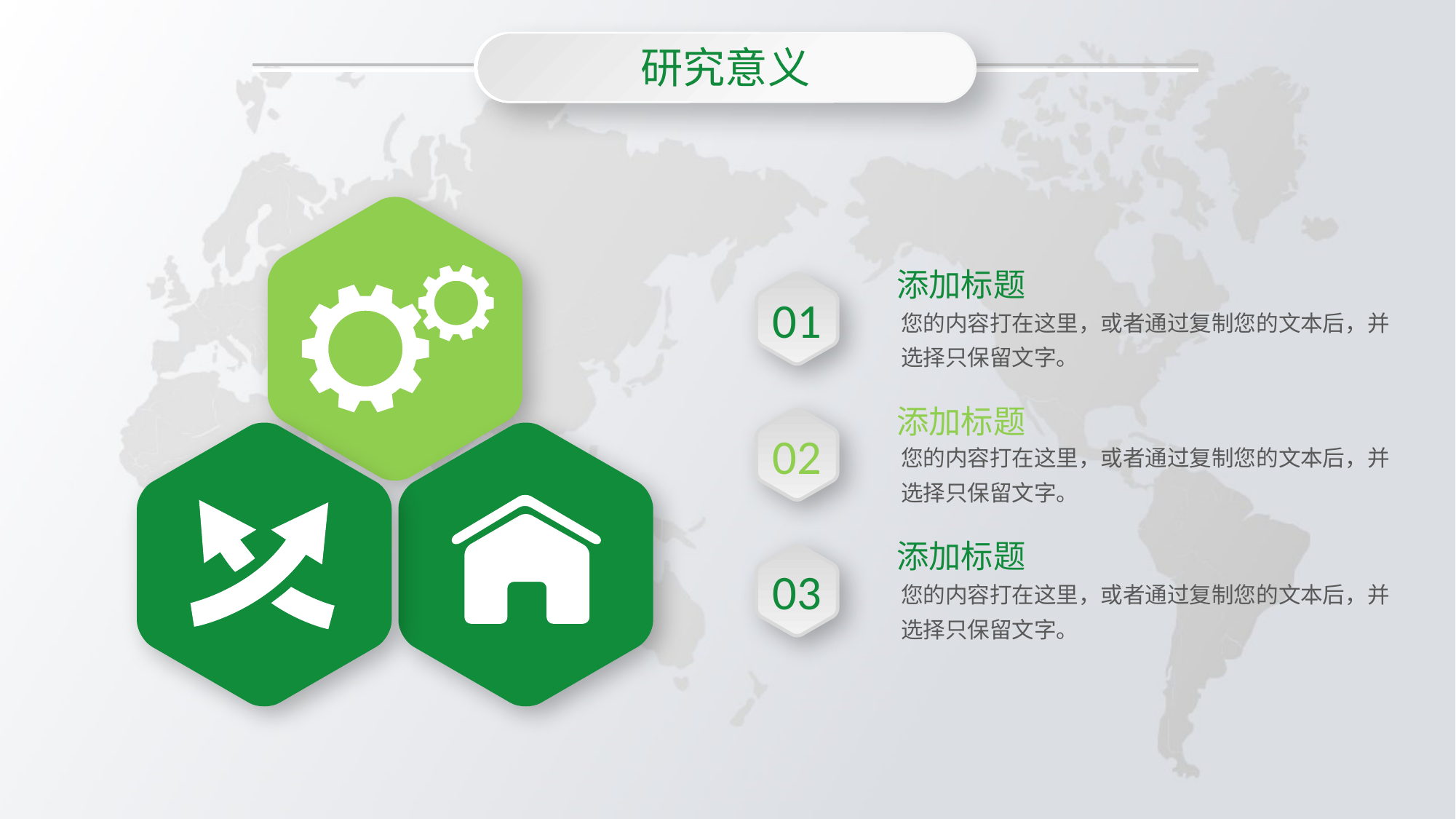

研究意义

添加标题
您的内容打在这里，或者通过复制您的文本后，并选择只保留文字。
01
添加标题
您的内容打在这里，或者通过复制您的文本后，并选择只保留文字。
02

添加标题
您的内容打在这里，或者通过复制您的文本后，并选择只保留文字。
03